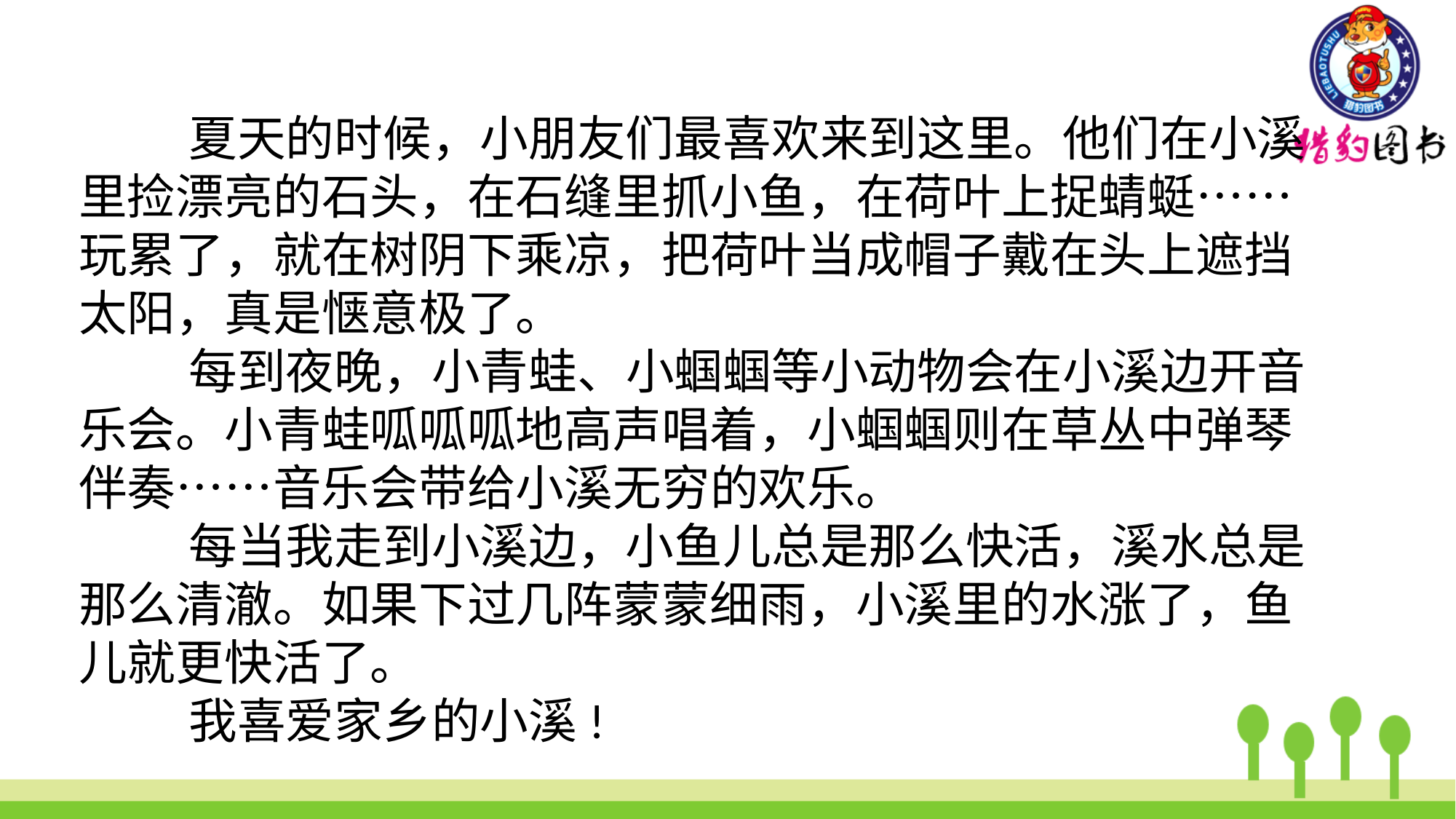

夏天的时候，小朋友们最喜欢来到这里。他们在小溪里捡漂亮的石头，在石缝里抓小鱼，在荷叶上捉蜻蜓……玩累了，就在树阴下乘凉，把荷叶当成帽子戴在头上遮挡太阳，真是惬意极了。
         每到夜晚，小青蛙、小蝈蝈等小动物会在小溪边开音乐会。小青蛙呱呱呱地高声唱着，小蝈蝈则在草丛中弹琴伴奏……音乐会带给小溪无穷的欢乐。
         每当我走到小溪边，小鱼儿总是那么快活，溪水总是那么清澈。如果下过几阵蒙蒙细雨，小溪里的水涨了，鱼儿就更快活了。
         我喜爱家乡的小溪!